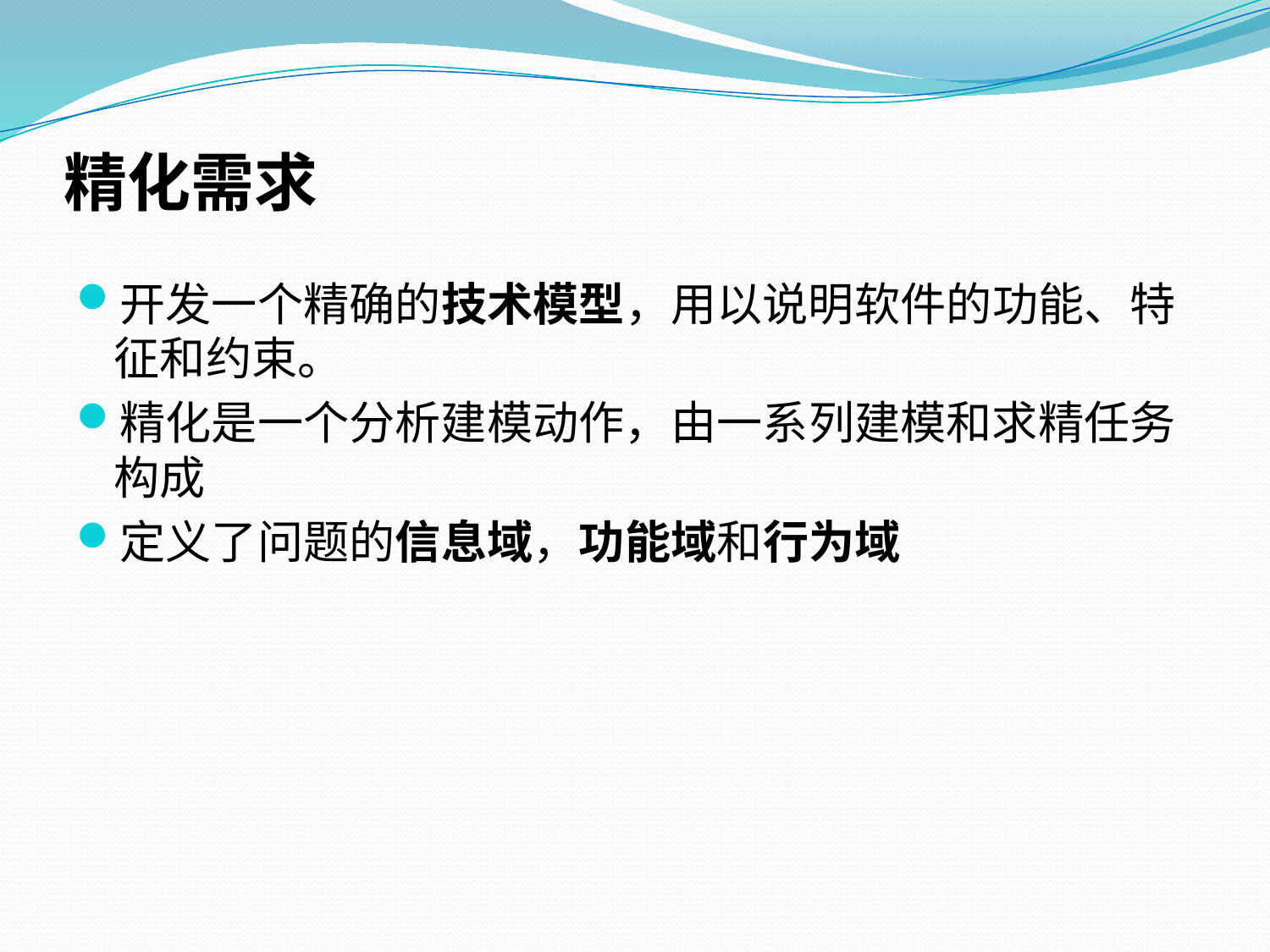

# 精化需求
开发一个精确的技术模型，用以说明软件的功能、特征和约束。
精化是一个分析建模动作，由一系列建模和求精任务构成
定义了问题的信息域，功能域和行为域